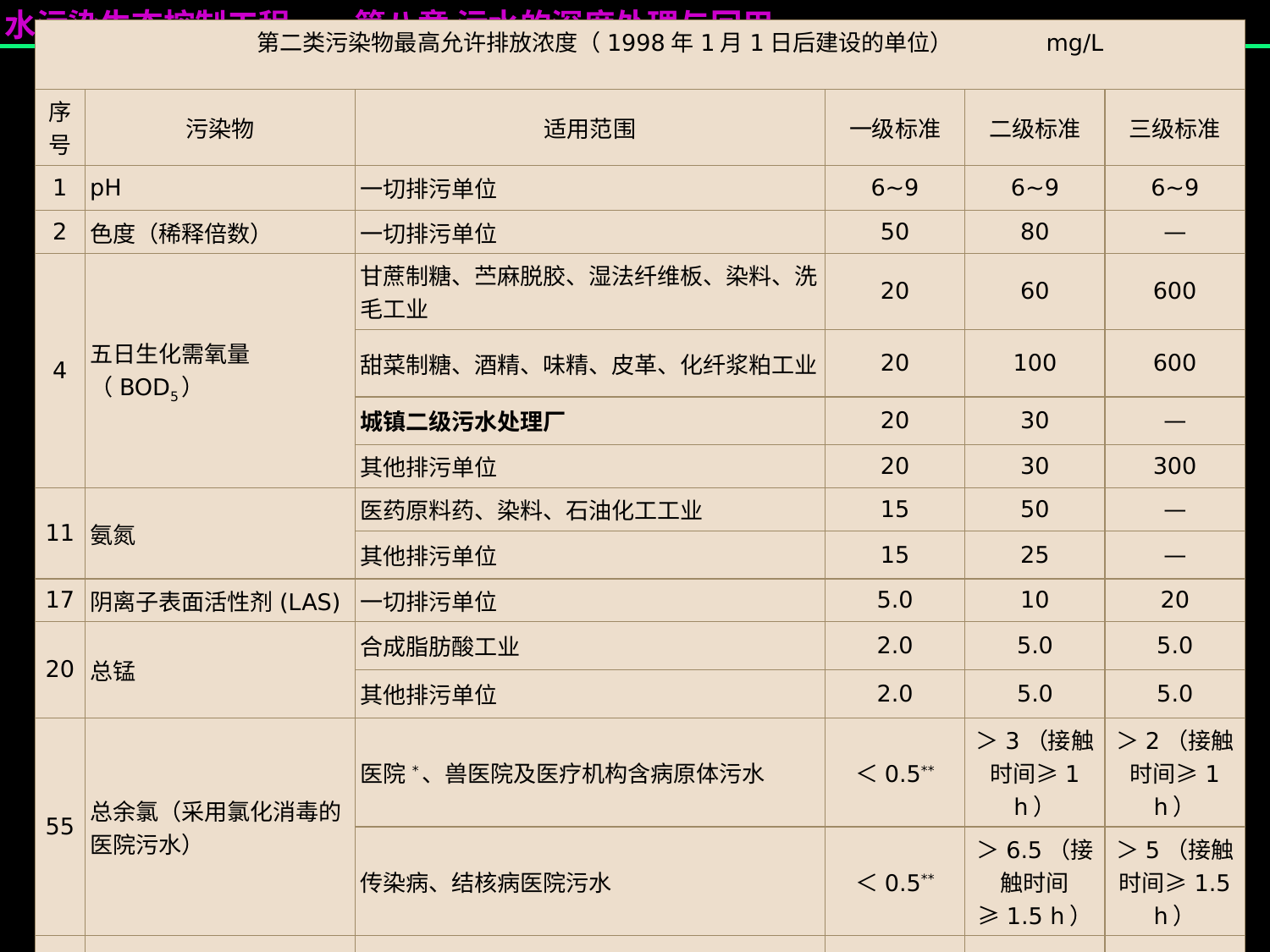

| 第二类污染物最高允许排放浓度（1998年1月1日后建设的单位） mg/L |  |  |  |  |  |
| --- | --- | --- | --- | --- | --- |
| 序号 | 污染物 | 适用范围 | 一级标准 | 二级标准 | 三级标准 |
| 1 | pH | 一切排污单位 | 6~9 | 6~9 | 6~9 |
| 2 | 色度（稀释倍数） | 一切排污单位 | 50 | 80 | — |
| 4 | 五日生化需氧量（BOD5） | 甘蔗制糖、苎麻脱胶、湿法纤维板、染料、洗毛工业 | 20 | 60 | 600 |
|  |  | 甜菜制糖、酒精、味精、皮革、化纤浆粕工业 | 20 | 100 | 600 |
|  |  | 城镇二级污水处理厂 | 20 | 30 | — |
|  |  | 其他排污单位 | 20 | 30 | 300 |
| 11 | 氨氮 | 医药原料药、染料、石油化工工业 | 15 | 50 | — |
|  |  | 其他排污单位 | 15 | 25 | — |
| 17 | 阴离子表面活性剂(LAS) | 一切排污单位 | 5.0 | 10 | 20 |
| 20 | 总锰 | 合成脂肪酸工业 | 2.0 | 5.0 | 5.0 |
|  |  | 其他排污单位 | 2.0 | 5.0 | 5.0 |
| 55 | 总余氯（采用氯化消毒的医院污水） | 医院\*、兽医院及医疗机构含病原体污水 | ＜0.5\*\* | ＞3（接触时间≥1 h） | ＞2（接触时间≥1 h） |
|  |  | 传染病、结核病医院污水 | ＜0.5\*\* | ＞6.5（接触时间≥1.5 h） | ＞5（接触时间≥1.5 h） |
| 54 | 粪大肠菌群数 | 医院\*、兽医院及医疗机构含病原体污水 | 500个/L | 1000个/L | 5000个/L |
|  |  | 传染病、结核病医院污水 | 100个/L | 500个/L | 1000个/L |